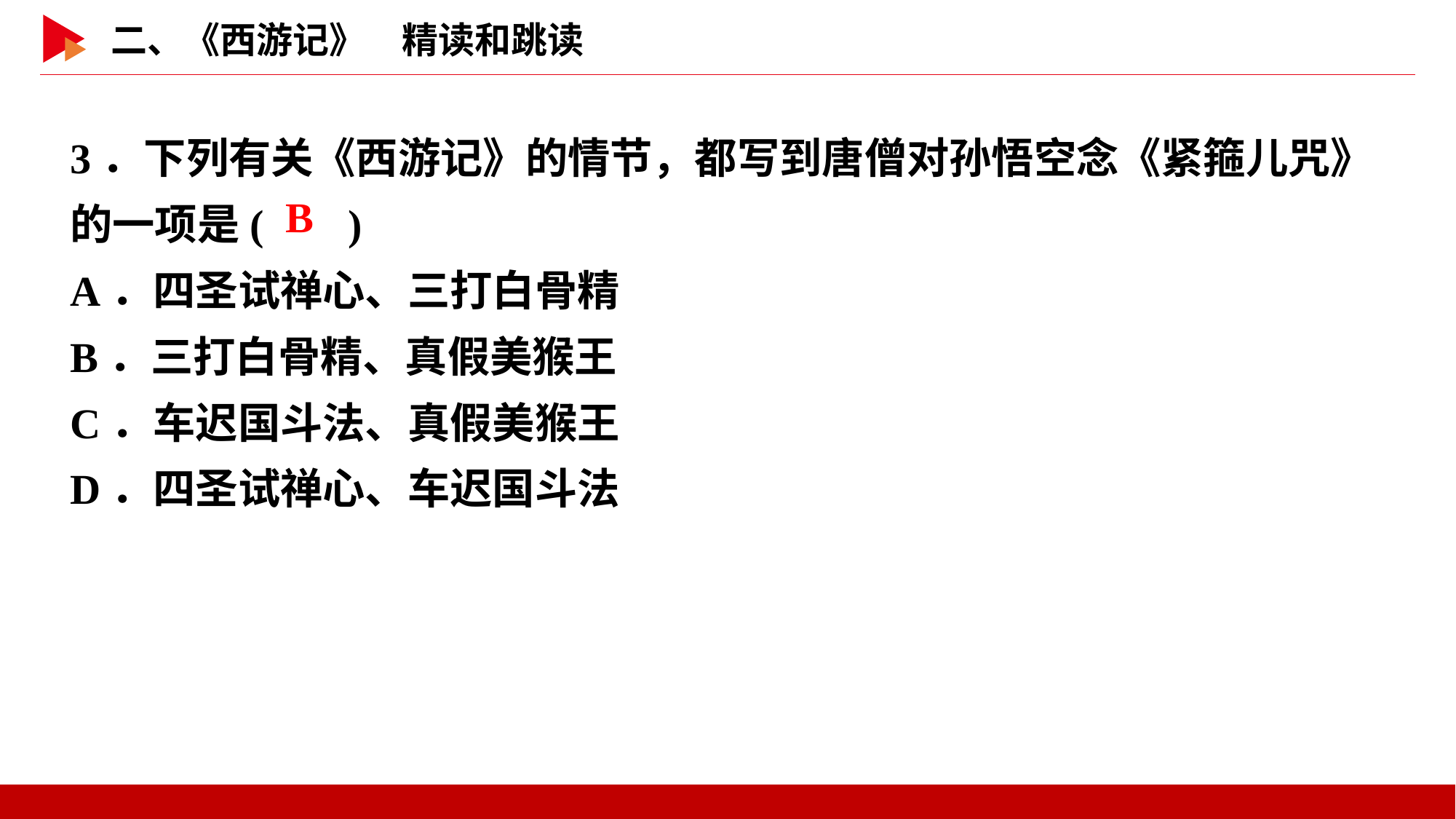

3．下列有关《西游记》的情节，都写到唐僧对孙悟空念《紧箍儿咒》的一项是(        )
A．四圣试禅心、三打白骨精
B．三打白骨精、真假美猴王
C．车迟国斗法、真假美猴王
D．四圣试禅心、车迟国斗法
   B